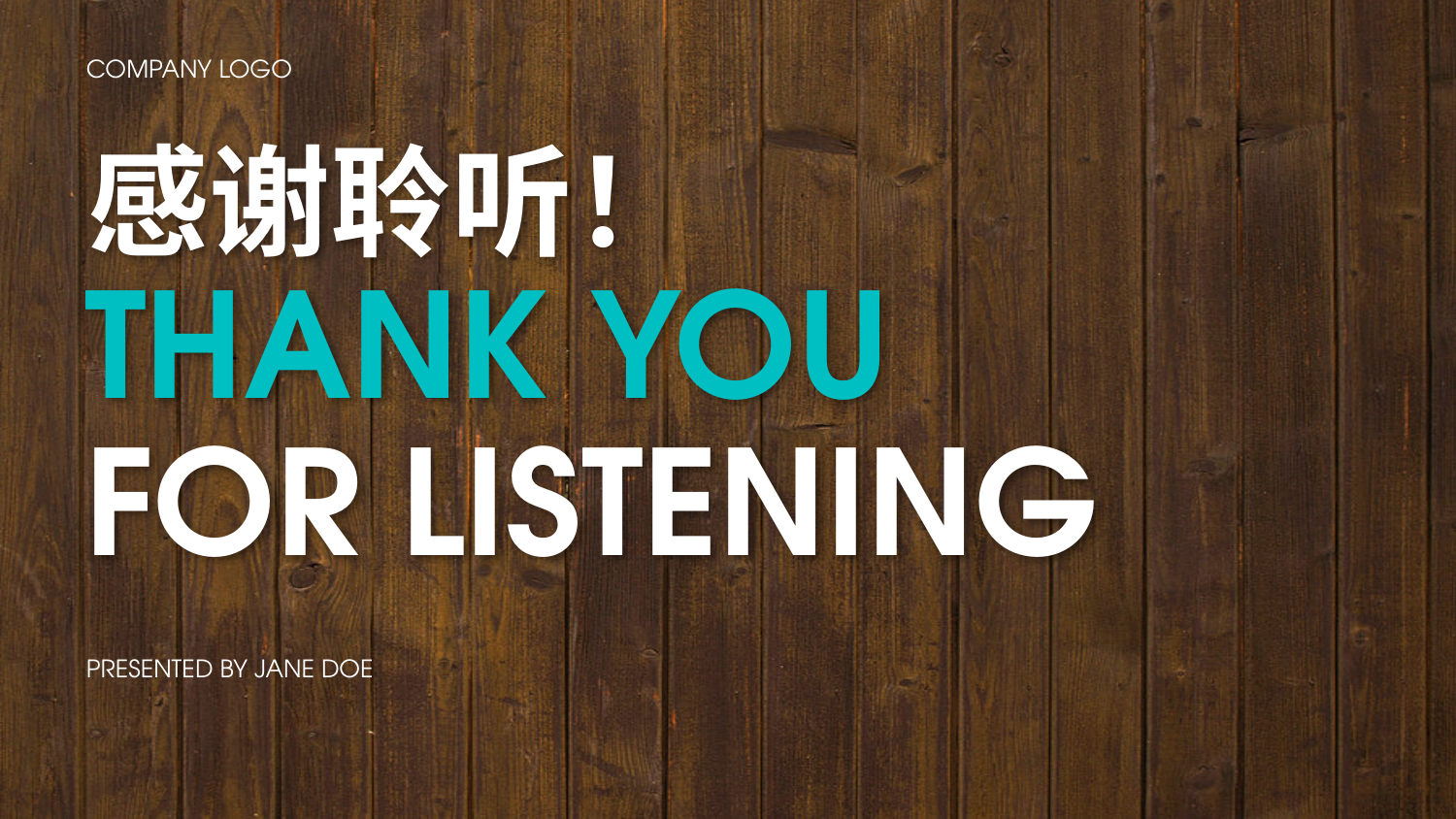

COMPANY LOGO
感谢聆听！
THANK YOU FOR LISTENING
PRESENTED BY JANE DOE